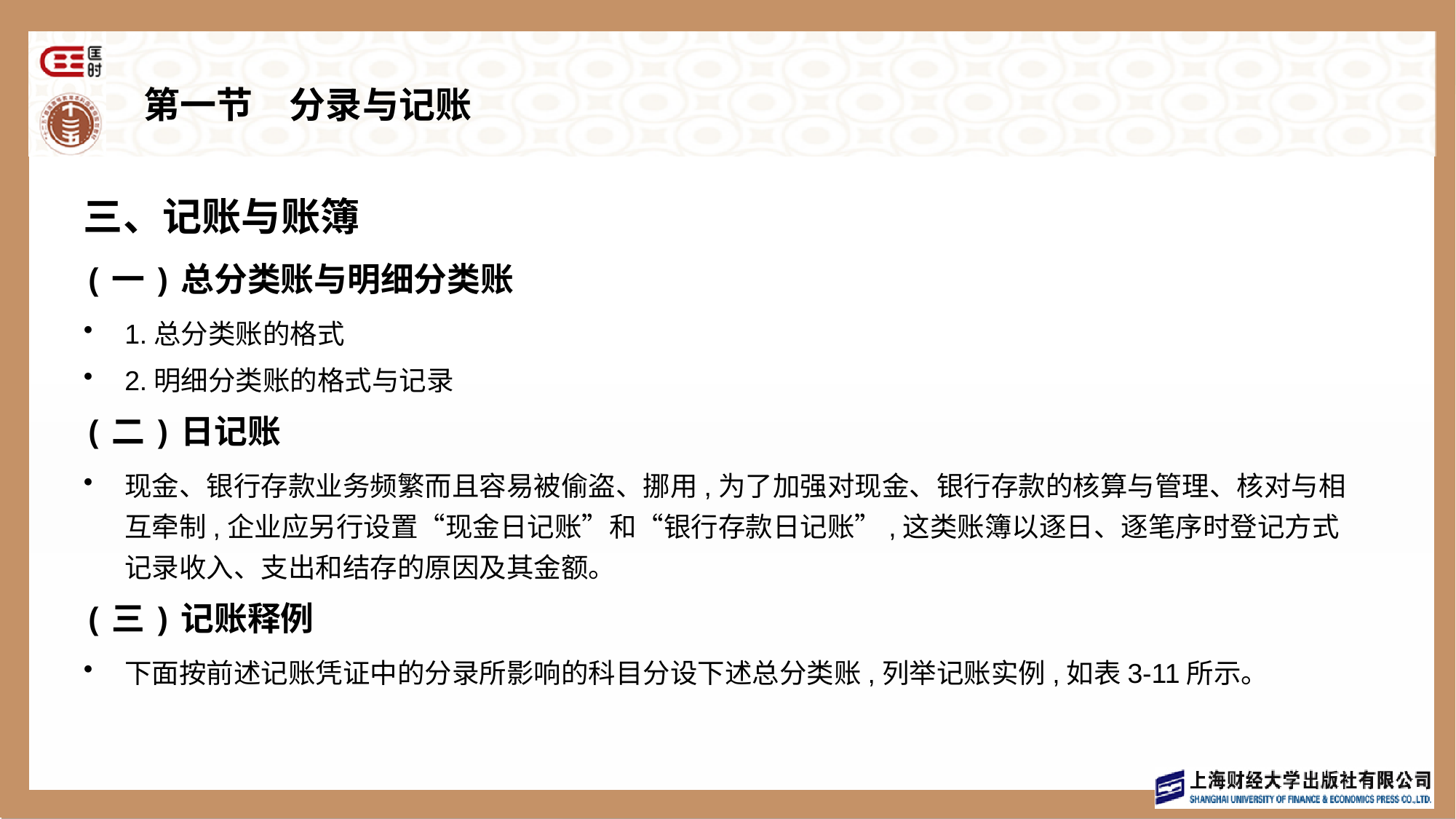

# 第一节　分录与记账
三、记账与账簿
(一)总分类账与明细分类账
1.总分类账的格式
2.明细分类账的格式与记录
(二)日记账
现金、银行存款业务频繁而且容易被偷盗、挪用,为了加强对现金、银行存款的核算与管理、核对与相互牵制,企业应另行设置“现金日记账”和“银行存款日记账”,这类账簿以逐日、逐笔序时登记方式记录收入、支出和结存的原因及其金额。
(三)记账释例
下面按前述记账凭证中的分录所影响的科目分设下述总分类账,列举记账实例,如表3-11所示。